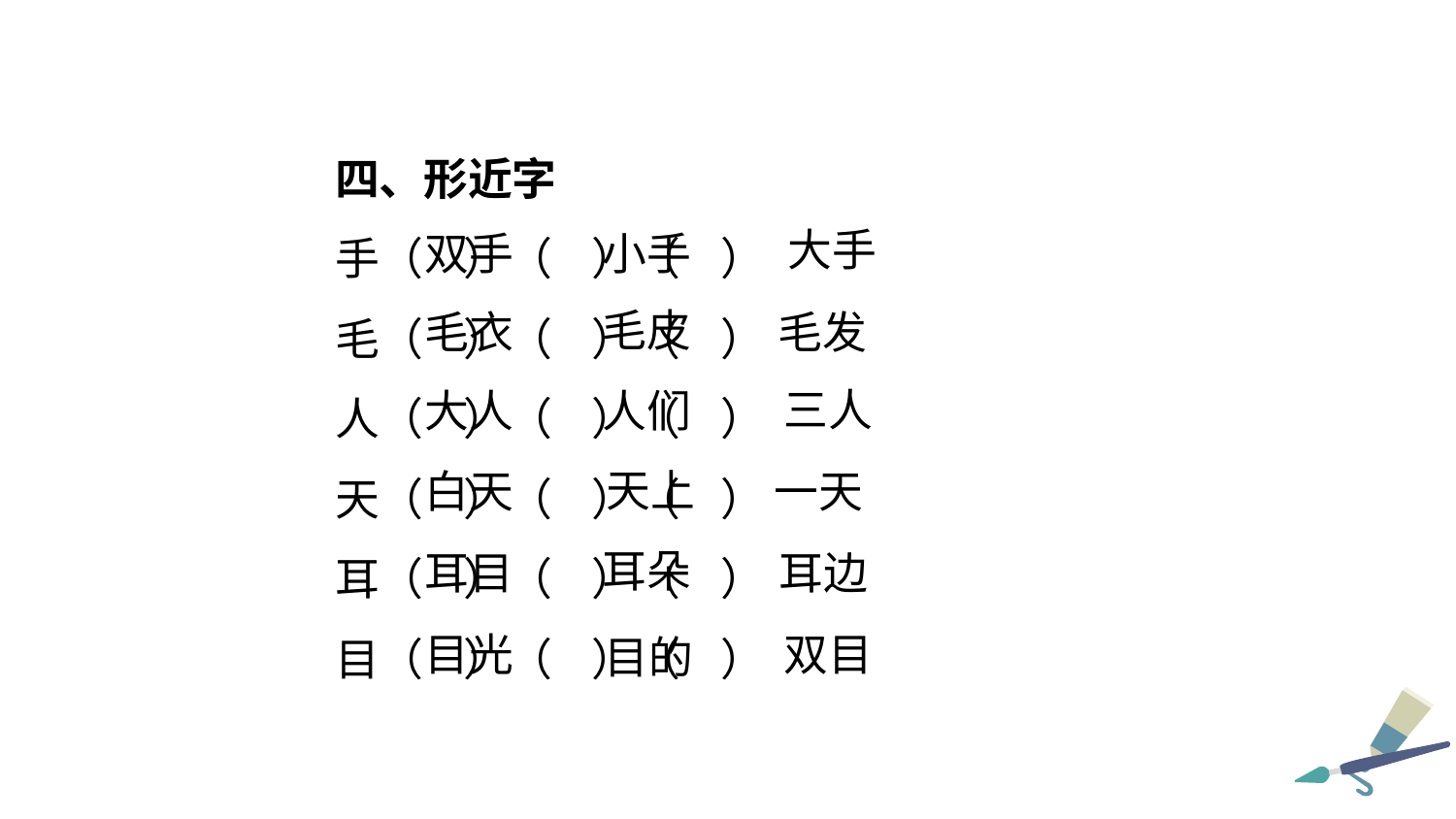

四、形近字
手（    ）（    ）（    ）
毛（    ）（    ）（    ）
人（    ）（    ）（    ）
天（    ）（    ）（    ）
耳（    ）（    ）（    ）
目（    ）（    ）（    ）
大手
双手
小手
毛皮
毛发
毛衣
三人
大人
人们
天上
白天
一天
耳朵
耳目
耳边
双目
目光
目的